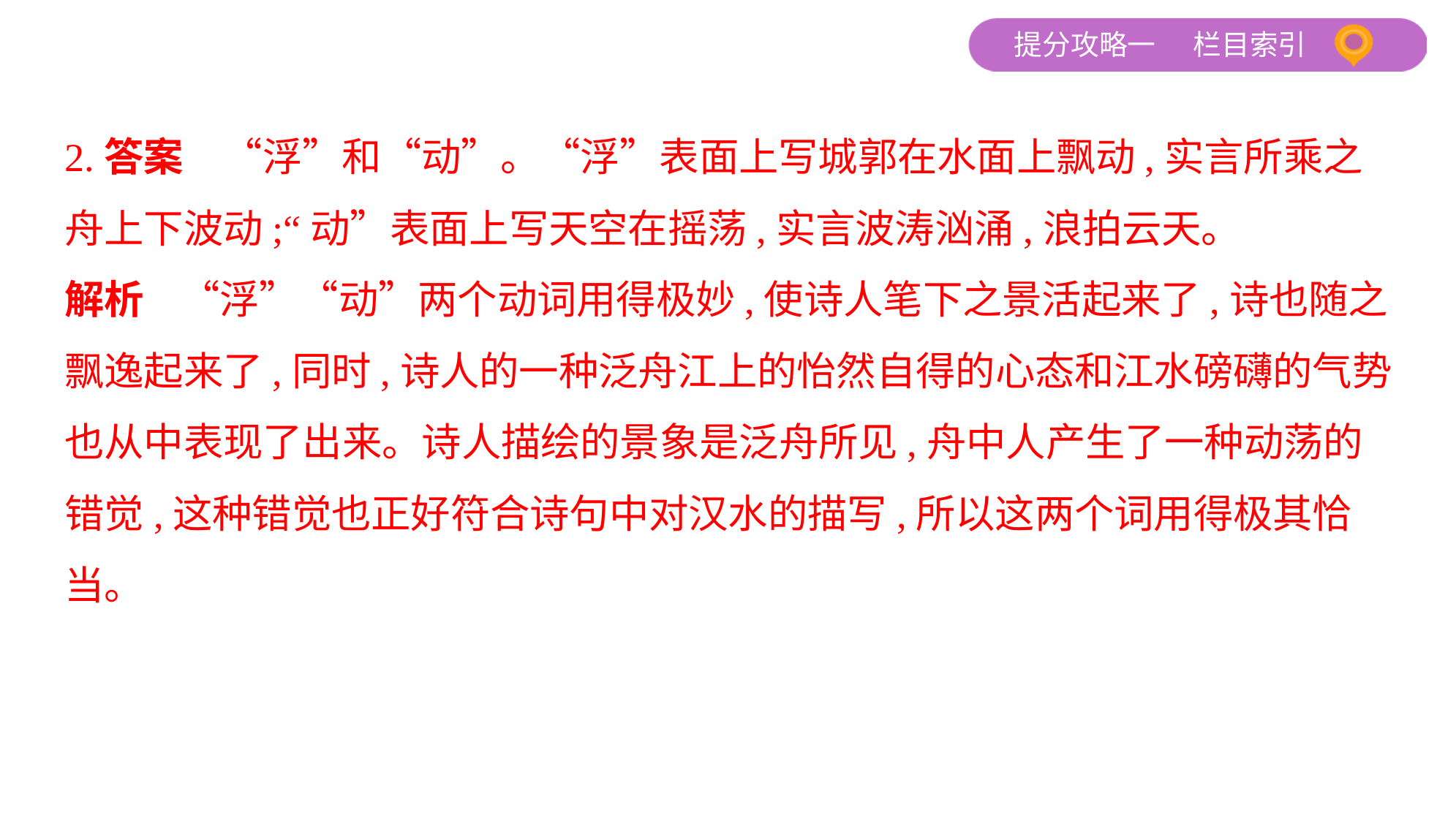

2.答案　“浮”和“动”。“浮”表面上写城郭在水面上飘动,实言所乘之
舟上下波动;“动”表面上写天空在摇荡,实言波涛汹涌,浪拍云天。
解析    “浮”“动”两个动词用得极妙,使诗人笔下之景活起来了,诗也随之
飘逸起来了,同时,诗人的一种泛舟江上的怡然自得的心态和江水磅礴的气势
也从中表现了出来。诗人描绘的景象是泛舟所见,舟中人产生了一种动荡的
错觉,这种错觉也正好符合诗句中对汉水的描写,所以这两个词用得极其恰当。